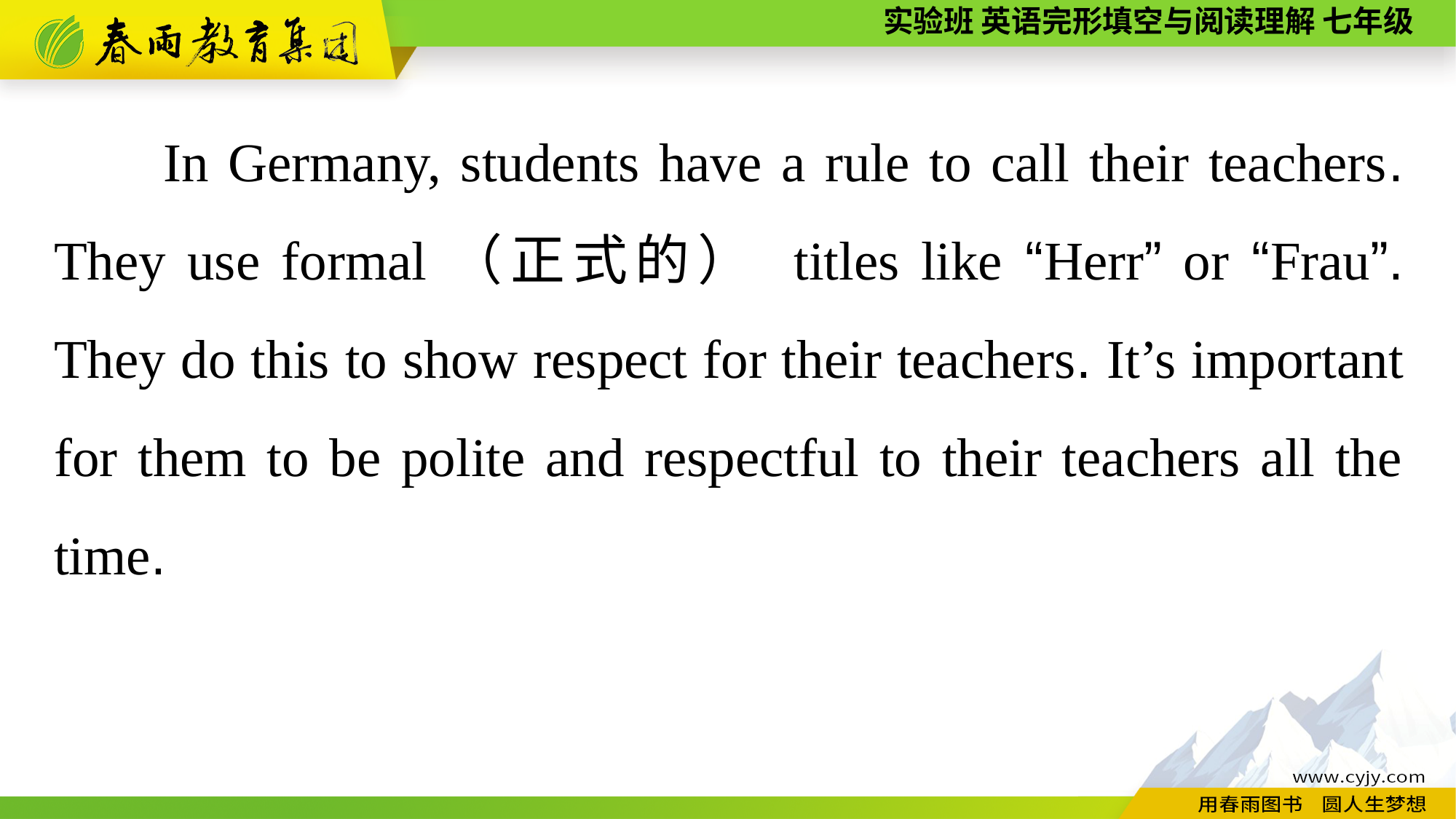

In Germany, students have a rule to call their teachers. They use formal（正式的） titles like “Herr” or “Frau”. They do this to show respect for their teachers. It’s important for them to be polite and respectful to their teachers all the time.